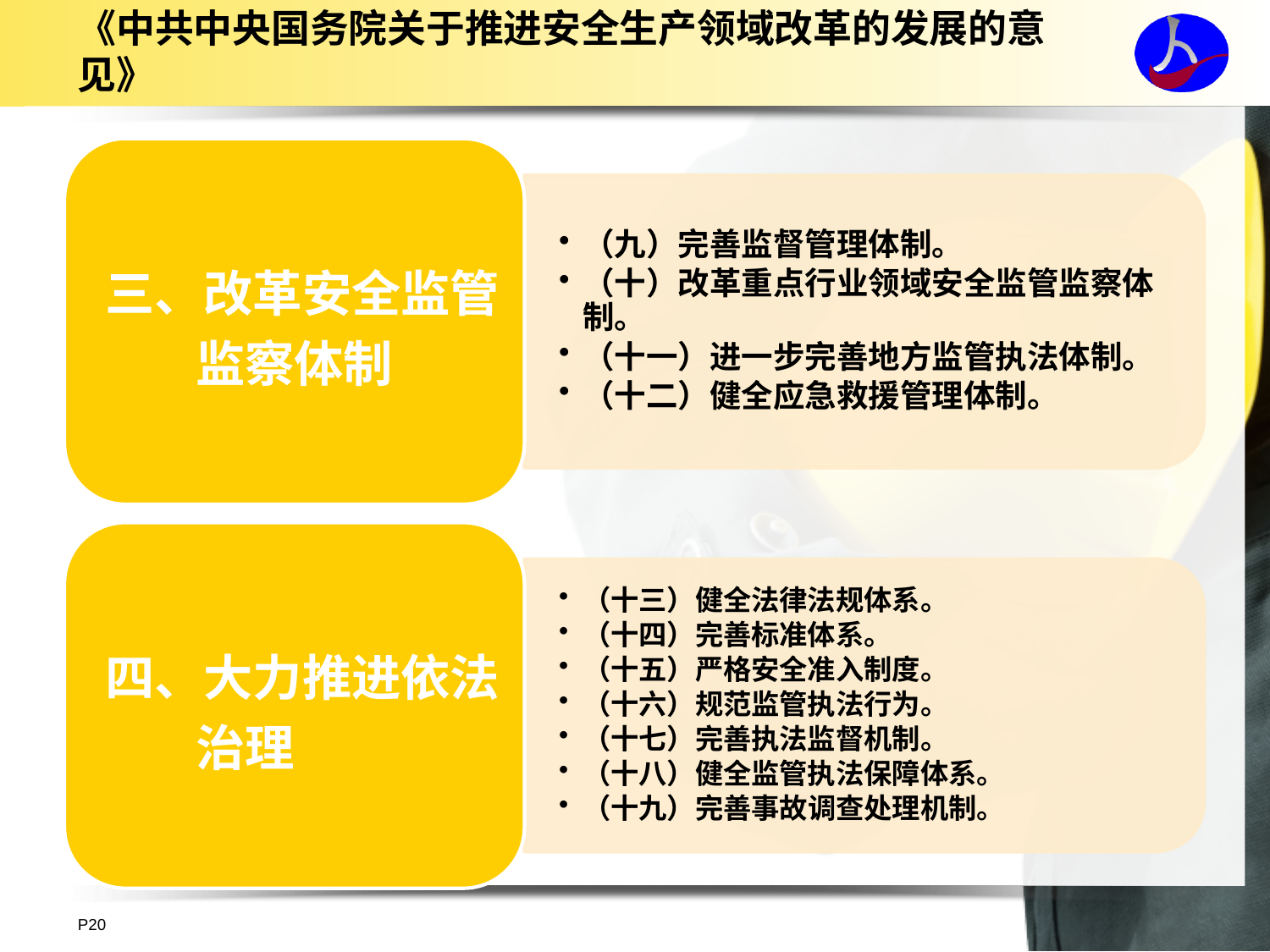

# 《中共中央国务院关于推进安全生产领域改革的发展的意见》
（九）完善监督管理体制。
（十）改革重点行业领域安全监管监察体制。
（十一）进一步完善地方监管执法体制。
（十二）健全应急救援管理体制。
三、改革安全监管
       监察体制
（十三）健全法律法规体系。
（十四）完善标准体系。
（十五）严格安全准入制度。
（十六）规范监管执法行为。
（十七）完善执法监督机制。
（十八）健全监管执法保障体系。
（十九）完善事故调查处理机制。
四、大力推进依法
       治理
P20